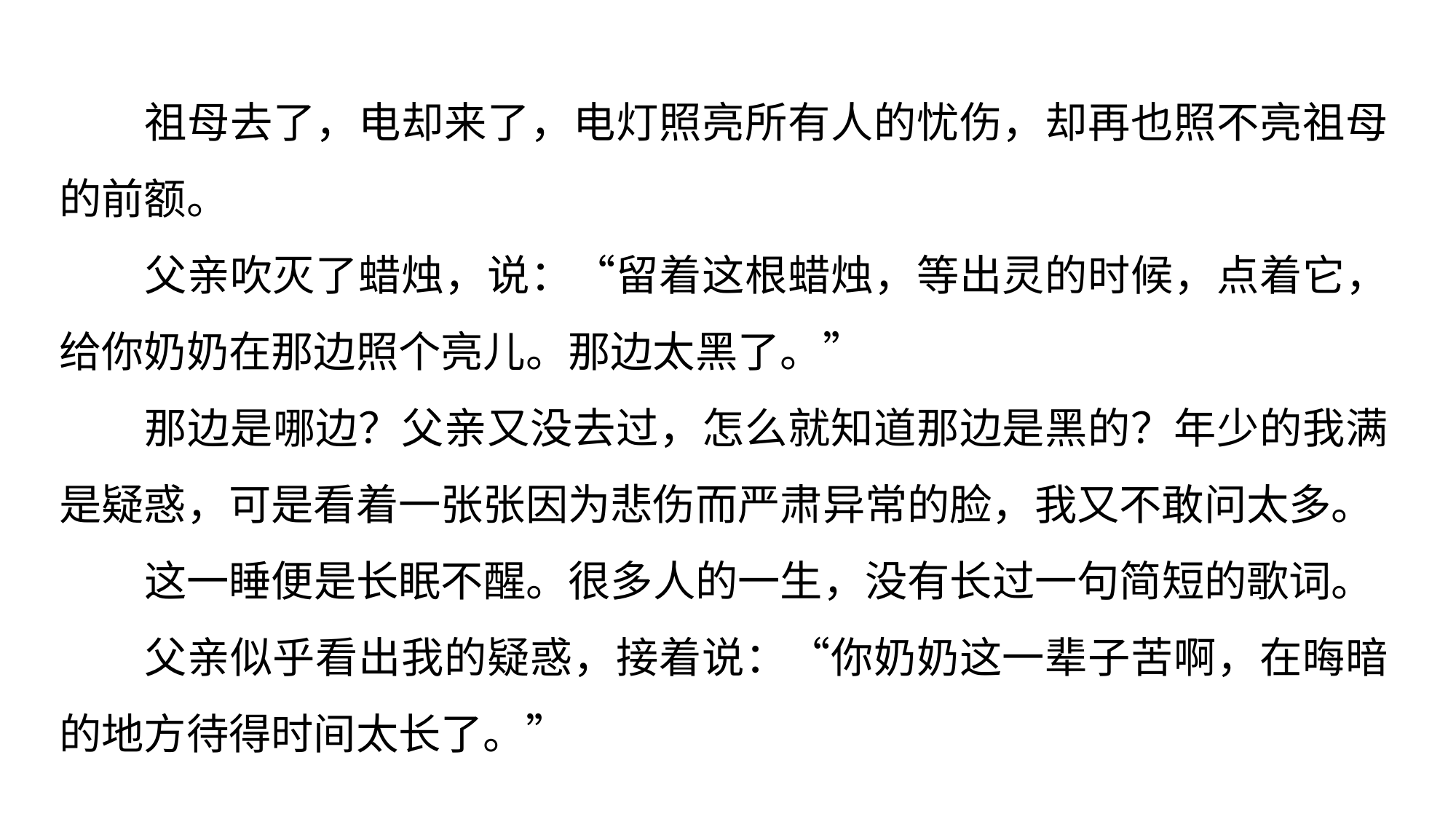

祖母去了，电却来了，电灯照亮所有人的忧伤，却再也照不亮祖母的前额。
父亲吹灭了蜡烛，说：“留着这根蜡烛，等出灵的时候，点着它，给你奶奶在那边照个亮儿。那边太黑了。”
那边是哪边？父亲又没去过，怎么就知道那边是黑的？年少的我满是疑惑，可是看着一张张因为悲伤而严肃异常的脸，我又不敢问太多。
这一睡便是长眠不醒。很多人的一生，没有长过一句简短的歌词。
父亲似乎看出我的疑惑，接着说：“你奶奶这一辈子苦啊，在晦暗的地方待得时间太长了。”